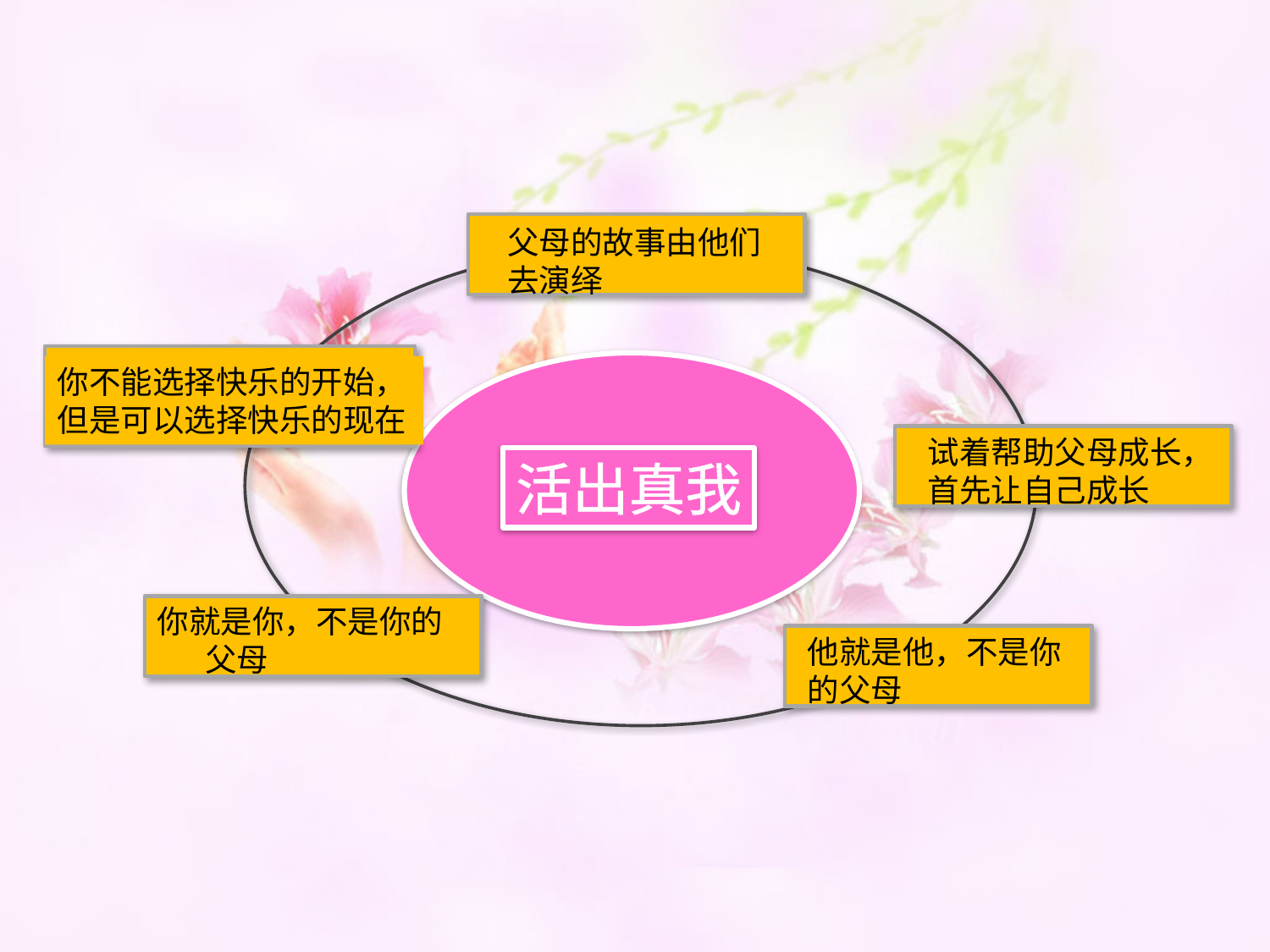

父母的故事由他们去演绎

活出真我
你不能选择快乐的开始，
但是可以选择快乐的现在

试着帮助父母成长，首先让自己成长
你就是你，不是你的父母

他就是他，不是你的父母